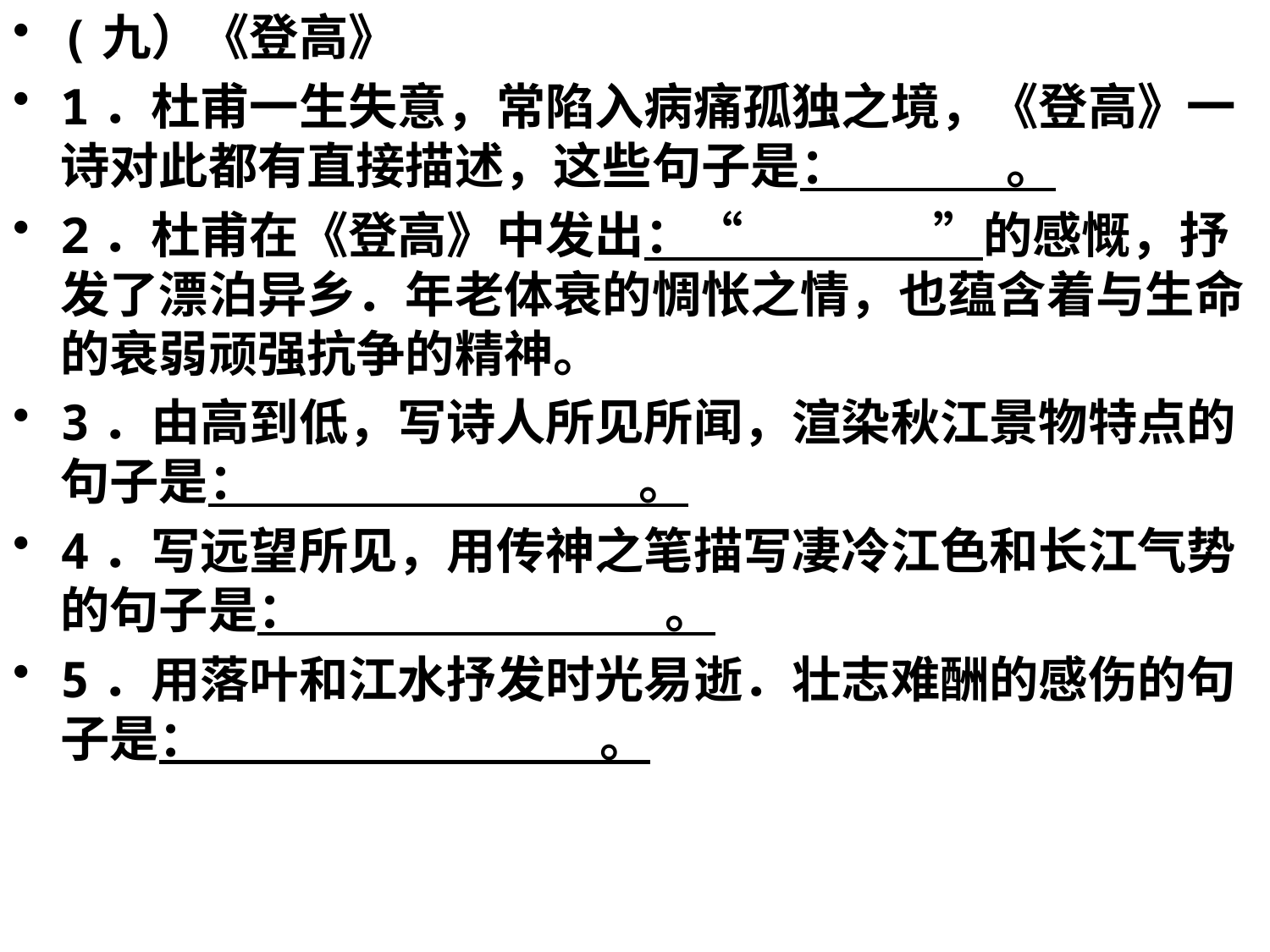

(九）《登高》
1．杜甫一生失意，常陷入病痛孤独之境，《登高》一诗对此都有直接描述，这些句子是：              。
2．杜甫在《登高》中发出：“                 ”的感慨，抒发了漂泊异乡．年老体衰的惆怅之情，也蕴含着与生命的衰弱顽强抗争的精神。
3．由高到低，写诗人所见所闻，渲染秋江景物特点的句子是：                                  。
4．写远望所见，用传神之笔描写凄冷江色和长江气势的句子是：                                。
5．用落叶和江水抒发时光易逝．壮志难酬的感伤的句子是：                                   。
#